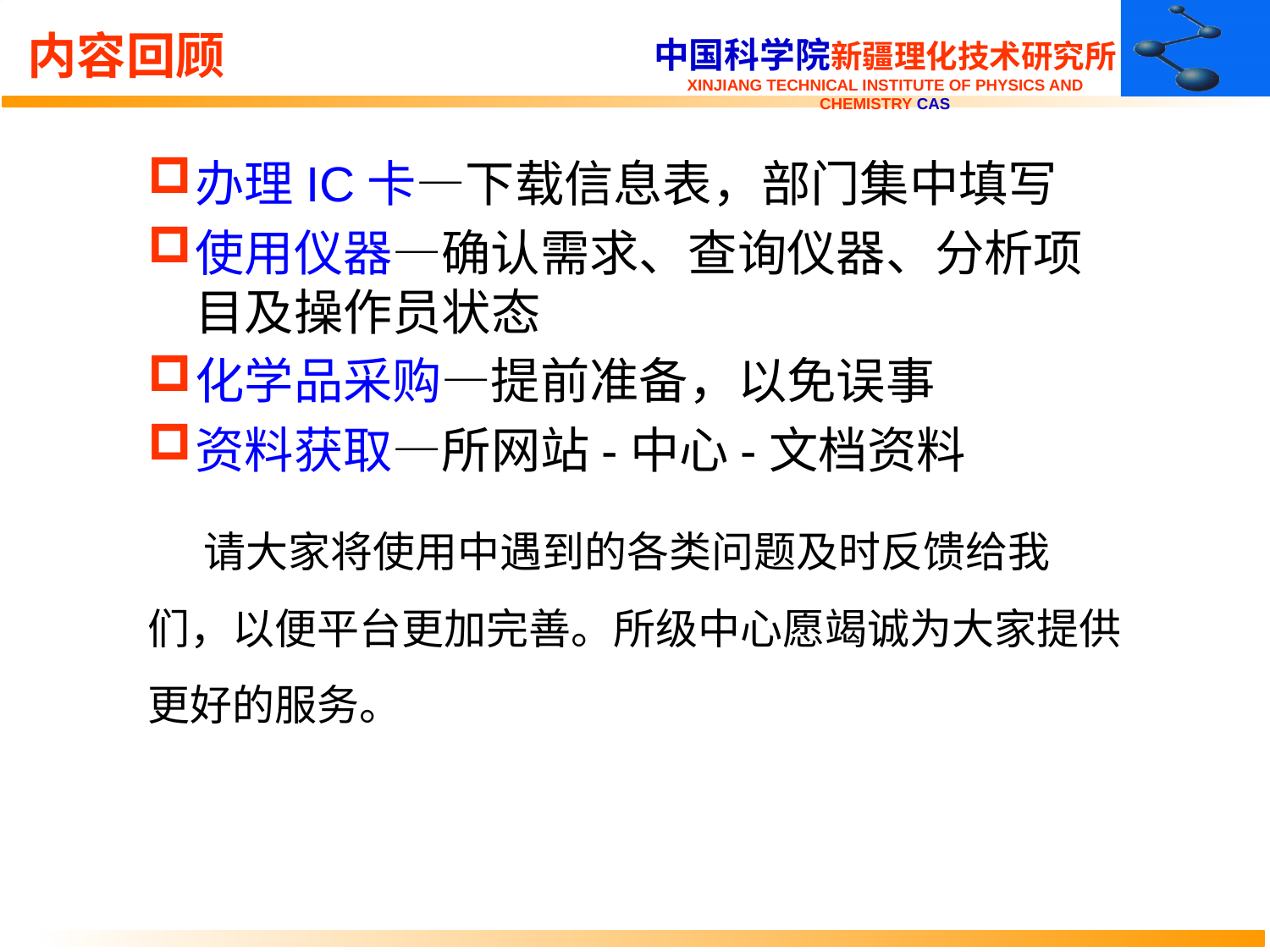

# 内容回顾
办理IC卡—下载信息表，部门集中填写
使用仪器—确认需求、查询仪器、分析项目及操作员状态
化学品采购—提前准备，以免误事
资料获取—所网站-中心-文档资料
    请大家将使用中遇到的各类问题及时反馈给我们，以便平台更加完善。所级中心愿竭诚为大家提供更好的服务。